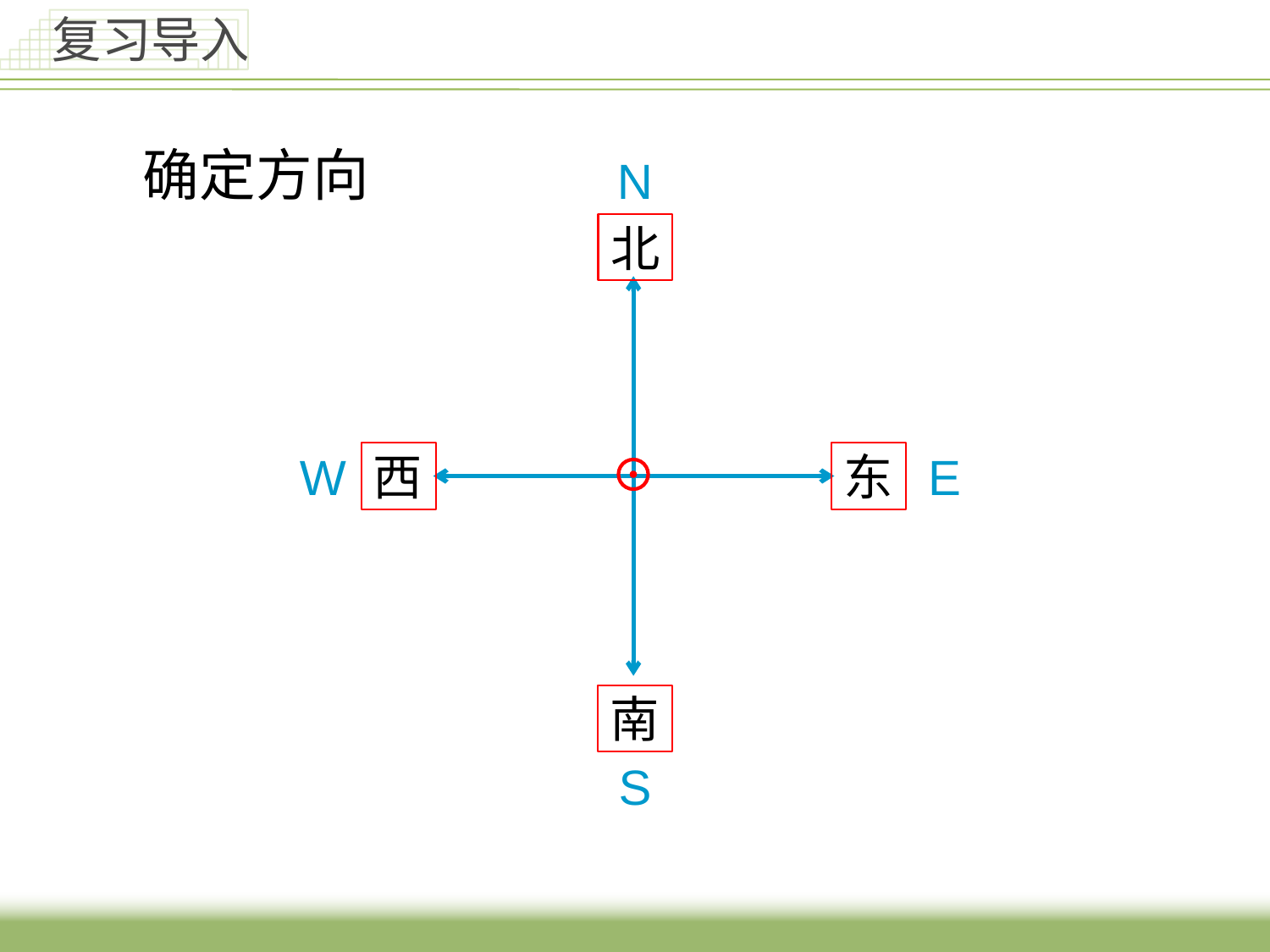

复习导入
# 确定方向
N
北
W
西

东
E

南

S